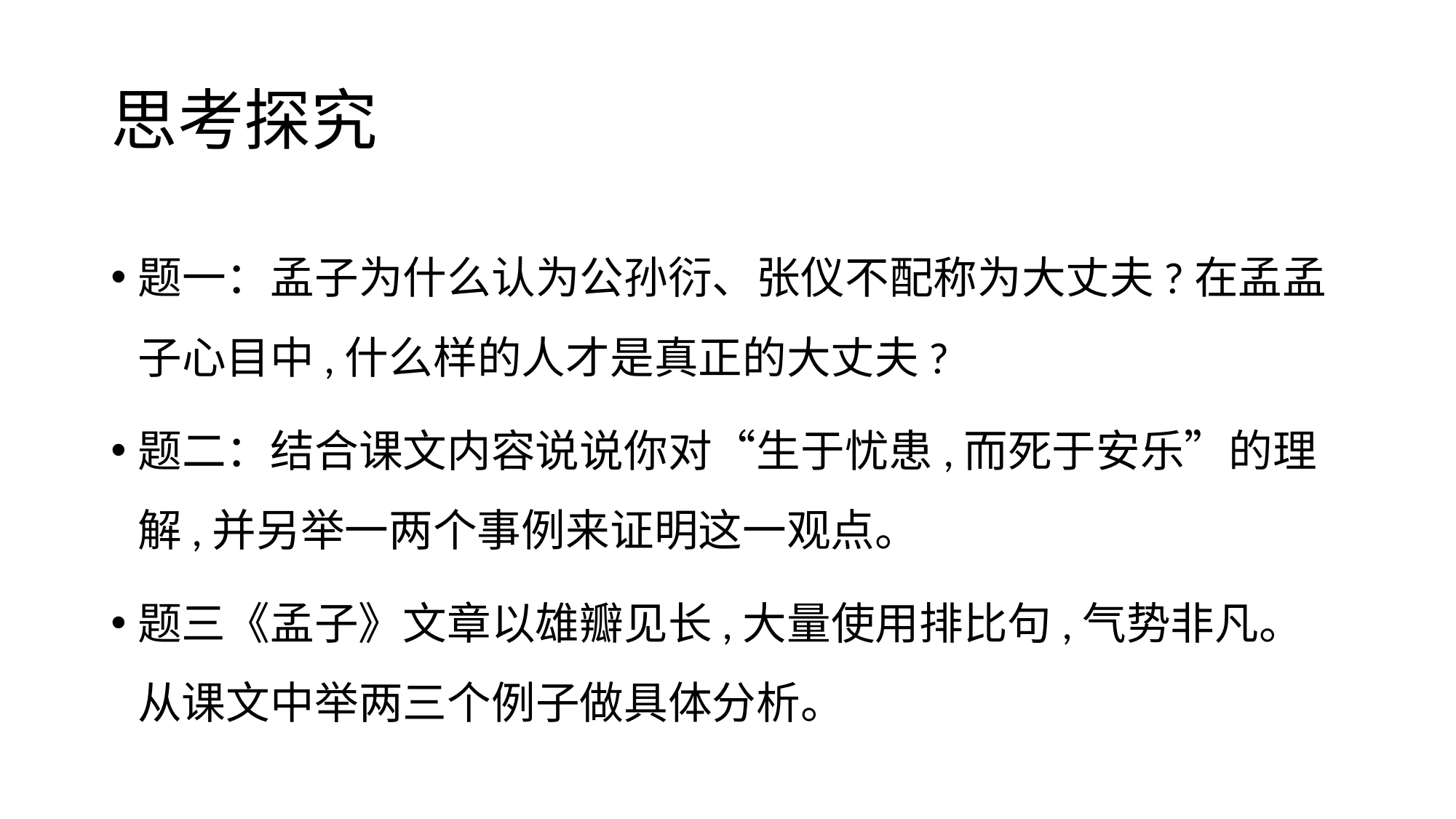

# 思考探究
题一：孟子为什么认为公孙衍、张仪不配称为大丈夫?在孟孟子心目中,什么样的人才是真正的大丈夫?
题二：结合课文内容说说你对“生于忧患,而死于安乐”的理解,并另举一两个事例来证明这一观点。
题三《孟子》文章以雄瓣见长,大量使用排比句,气势非凡。从课文中举两三个例子做具体分析。